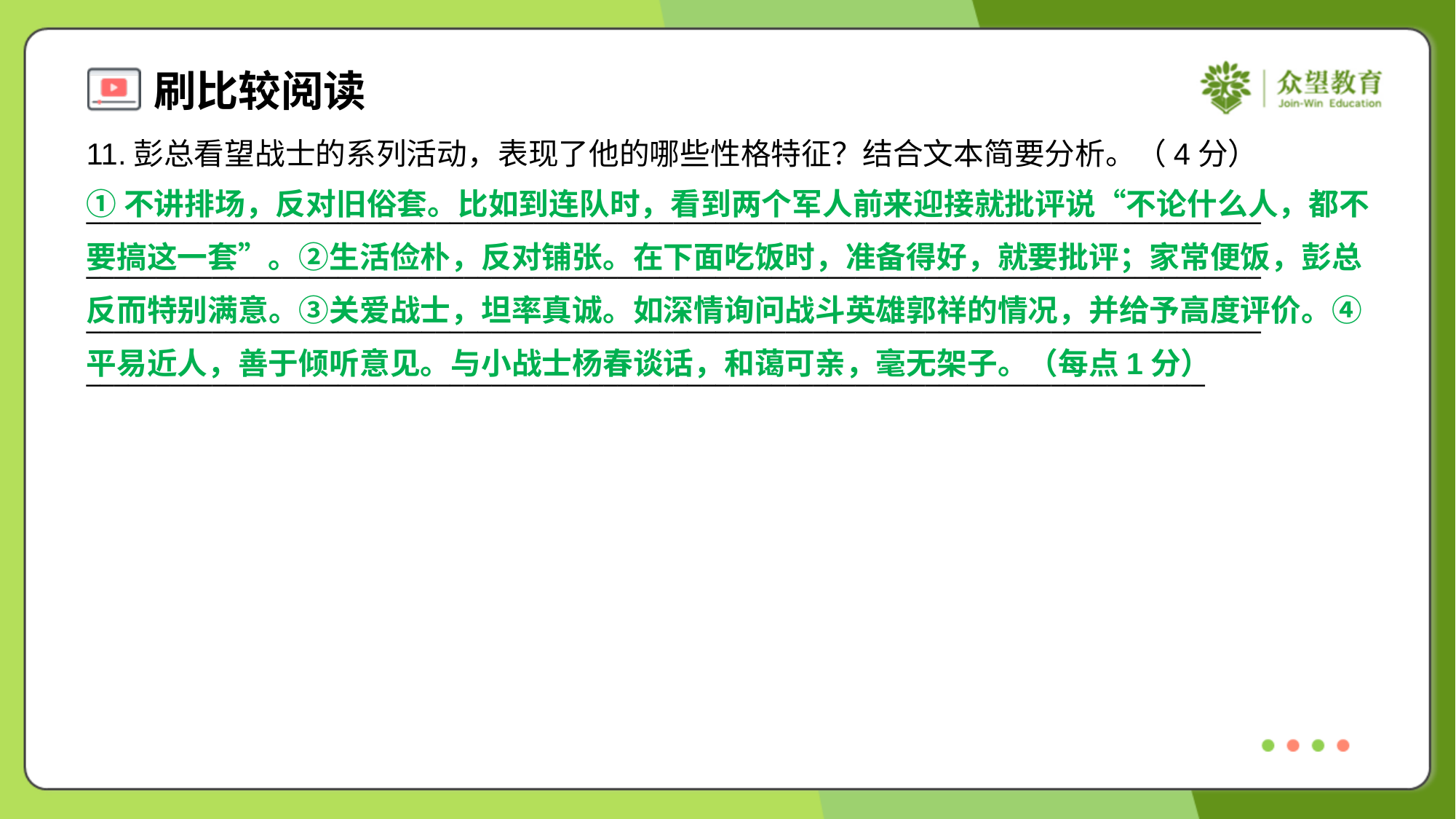

11.彭总看望战士的系列活动，表现了他的哪些性格特征？结合文本简要分析。（4分）
①不讲排场，反对旧俗套。比如到连队时，看到两个军人前来迎接就批评说“不论什么人，都不
要搞这一套”。②生活俭朴，反对铺张。在下面吃饭时，准备得好，就要批评；家常便饭，彭总
反而特别满意。③关爱战士，坦率真诚。如深情询问战斗英雄郭祥的情况，并给予高度评价。④
平易近人，善于倾听意见。与小战士杨春谈话，和蔼可亲，毫无架子。（每点1分）
____________________________________________________________________________________
____________________________________________________________________________________
____________________________________________________________________________________
________________________________________________________________________________